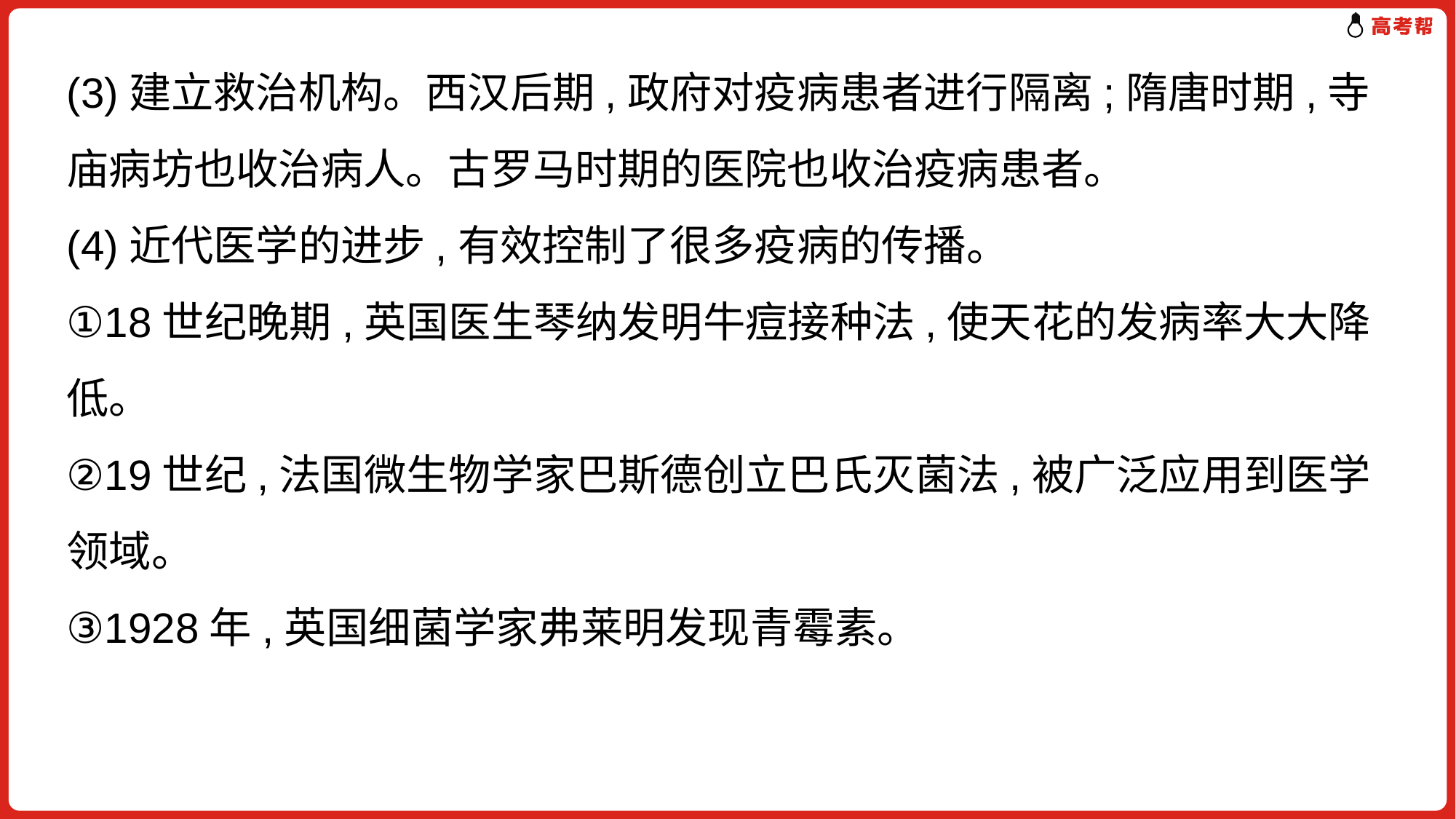

(3)建立救治机构。西汉后期,政府对疫病患者进行隔离;隋唐时期,寺庙病坊也收治病人。古罗马时期的医院也收治疫病患者。
(4)近代医学的进步,有效控制了很多疫病的传播。
①18世纪晚期,英国医生琴纳发明牛痘接种法,使天花的发病率大大降低。
②19世纪,法国微生物学家巴斯德创立巴氏灭菌法,被广泛应用到医学领域。
③1928年,英国细菌学家弗莱明发现青霉素。